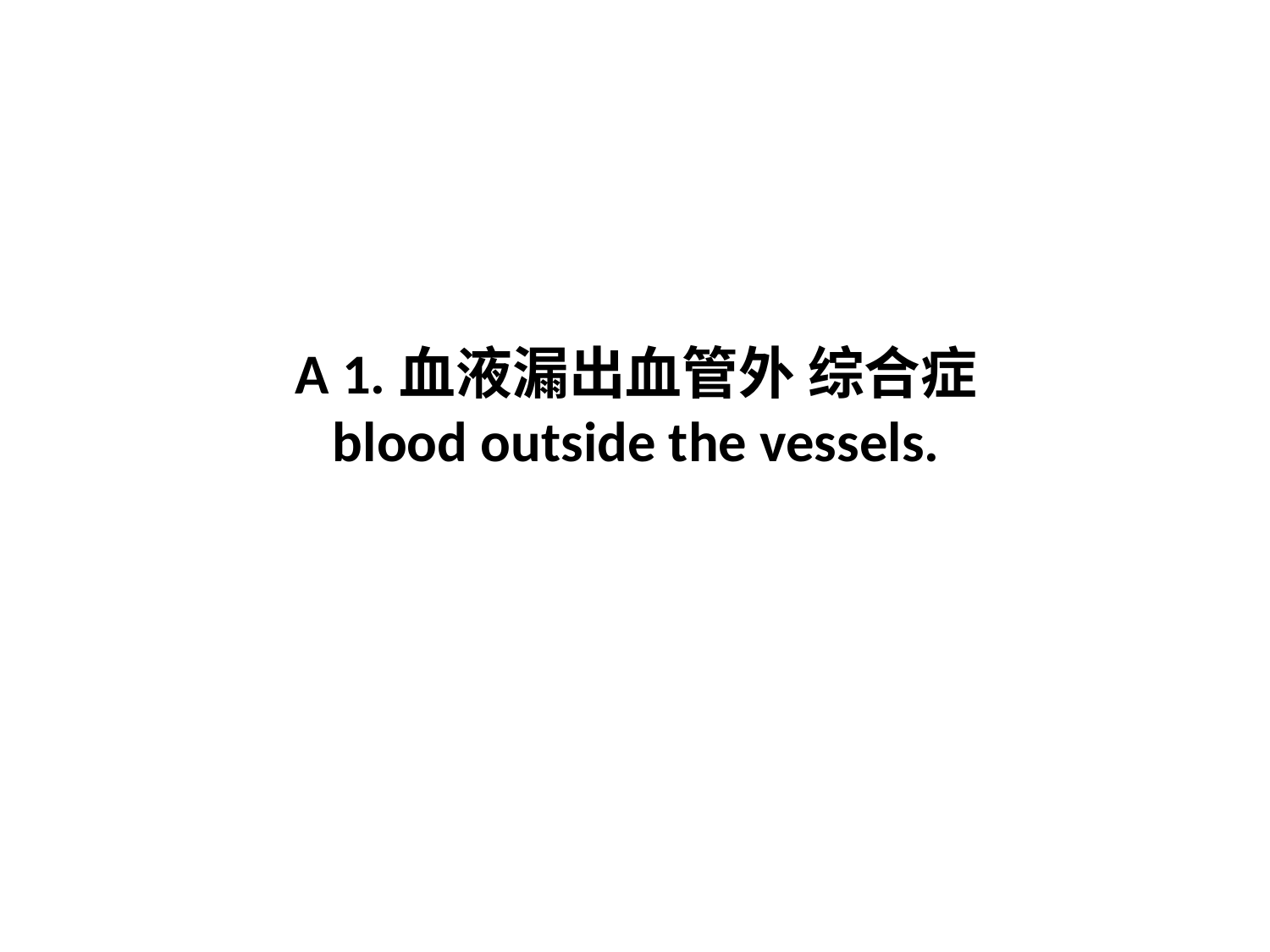

# A 1.血液漏出血管外 综合症 blood outside the vessels.